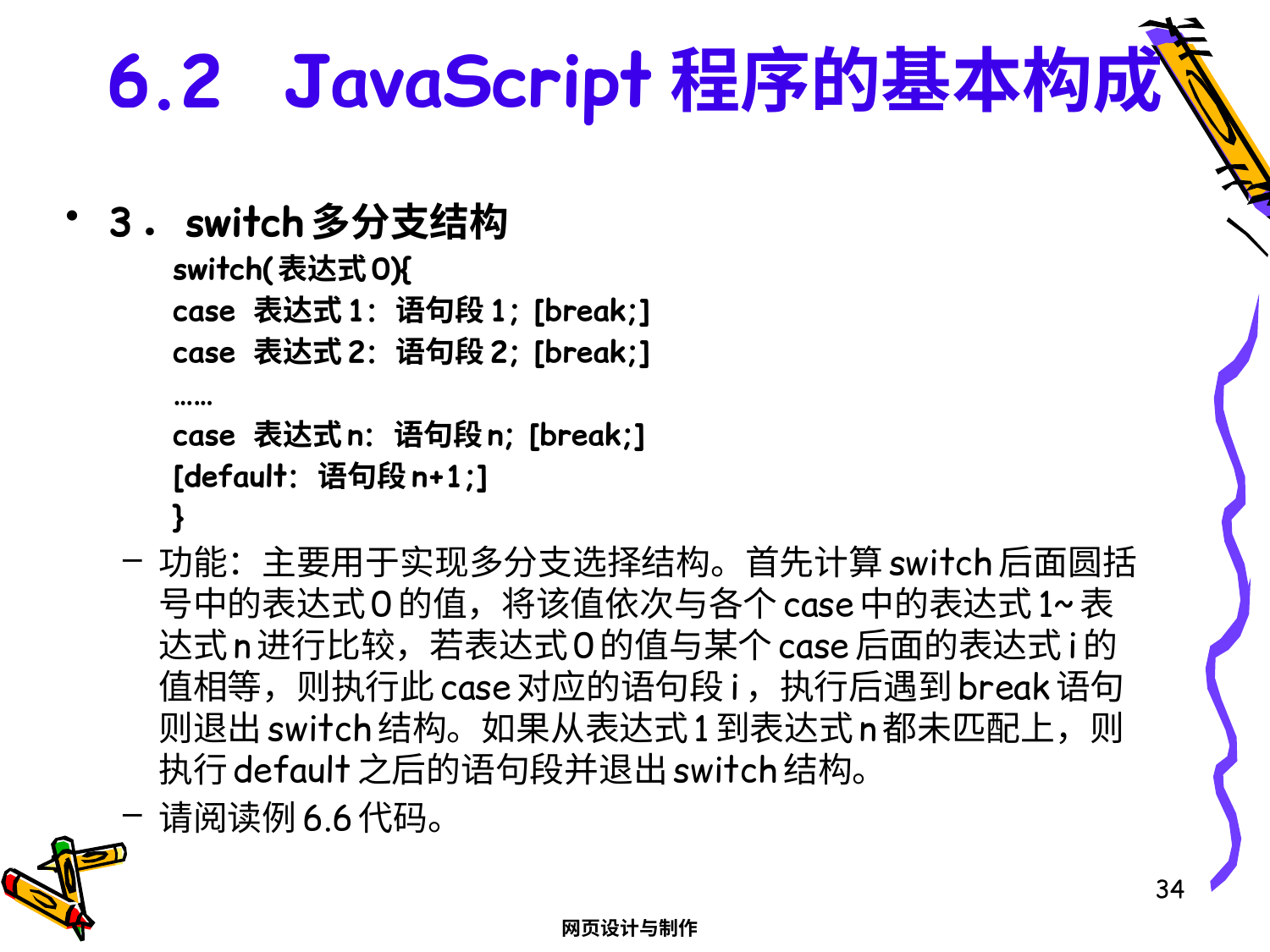

# 6.2  JavaScript程序的基本构成
3．switch多分支结构
switch(表达式0){
	case 表达式1: 语句段1; [break;]
	case 表达式2: 语句段2; [break;]
	……
	case 表达式n: 语句段n; [break;]
	[default: 语句段n+1;]
}
功能：主要用于实现多分支选择结构。首先计算switch后面圆括号中的表达式0的值，将该值依次与各个case中的表达式1~表达式n进行比较，若表达式0的值与某个case后面的表达式i的值相等，则执行此case对应的语句段i，执行后遇到break语句则退出switch结构。如果从表达式1到表达式n都未匹配上，则执行default之后的语句段并退出switch结构。
请阅读例6.6代码。
34
网页设计与制作